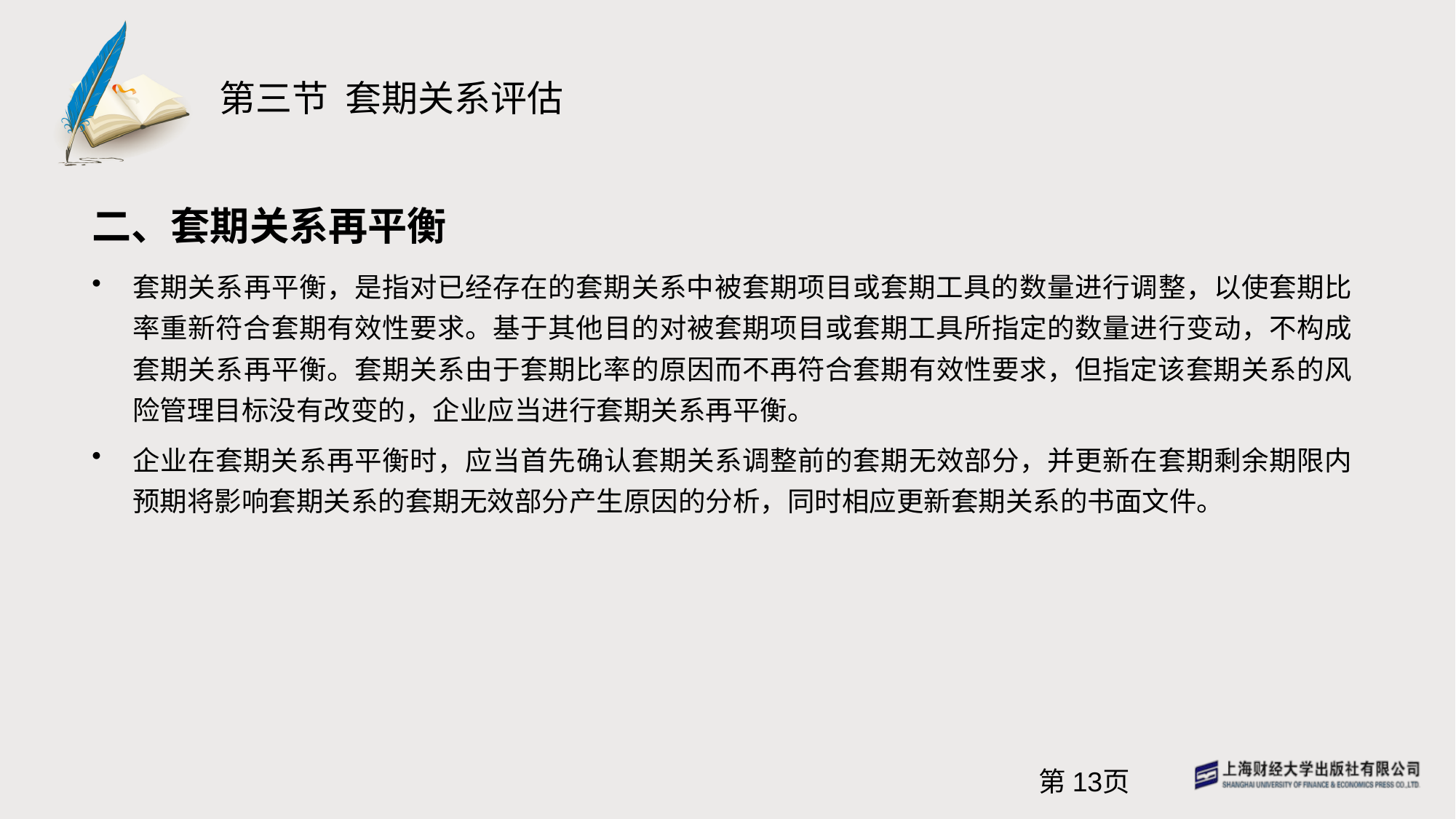

# 第三节  套期关系评估
二、套期关系再平衡
套期关系再平衡，是指对已经存在的套期关系中被套期项目或套期工具的数量进行调整，以使套期比率重新符合套期有效性要求。基于其他目的对被套期项目或套期工具所指定的数量进行变动，不构成套期关系再平衡。套期关系由于套期比率的原因而不再符合套期有效性要求，但指定该套期关系的风险管理目标没有改变的，企业应当进行套期关系再平衡。
企业在套期关系再平衡时，应当首先确认套期关系调整前的套期无效部分，并更新在套期剩余期限内预期将影响套期关系的套期无效部分产生原因的分析，同时相应更新套期关系的书面文件。

13